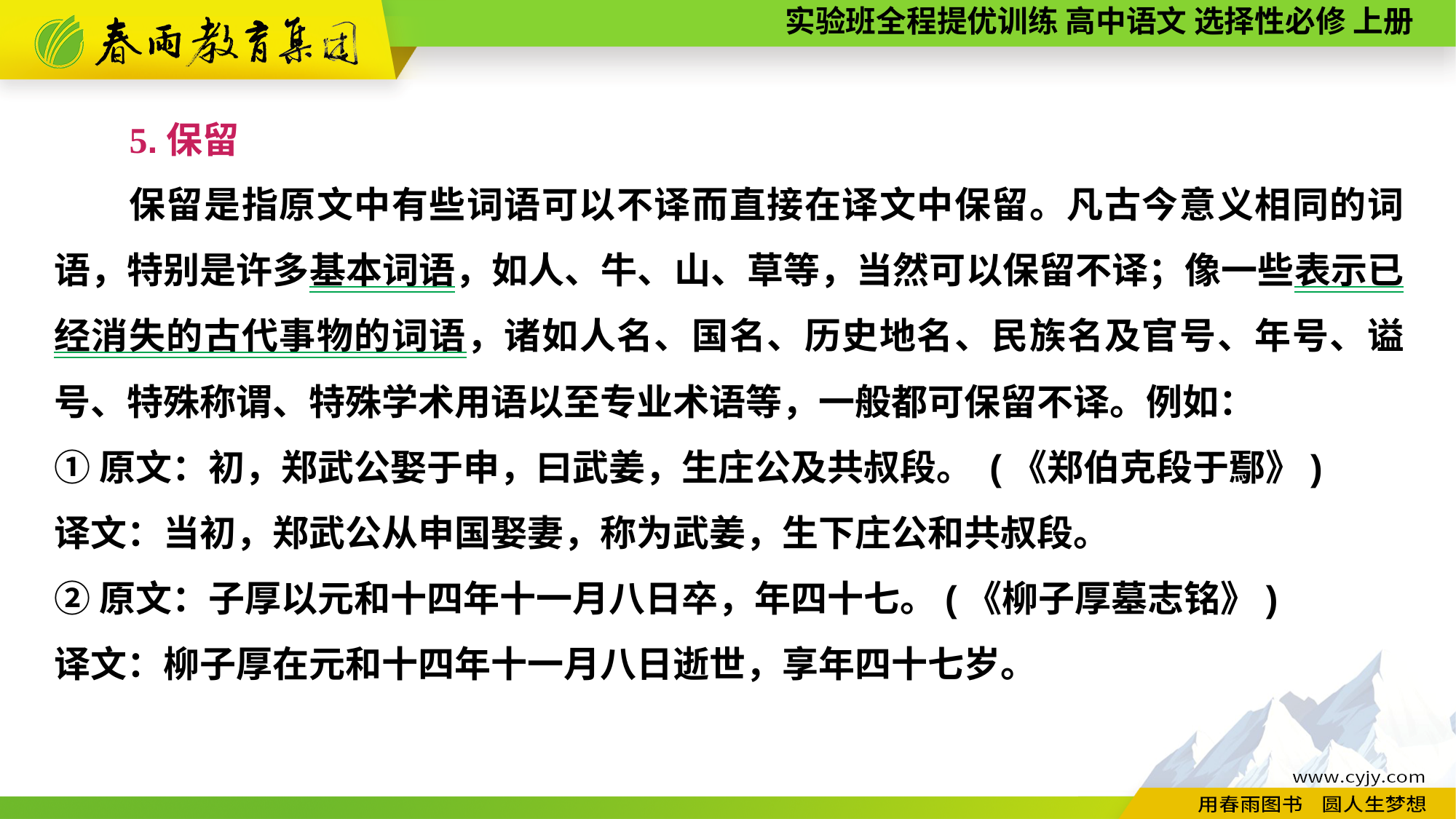

5.保留
保留是指原文中有些词语可以不译而直接在译文中保留。凡古今意义相同的词语，特别是许多基本词语，如人、牛、山、草等，当然可以保留不译；像一些表示已经消失的古代事物的词语，诸如人名、国名、历史地名、民族名及官号、年号、谥号、特殊称谓、特殊学术用语以至专业术语等，一般都可保留不译。例如：
①原文：初，郑武公娶于申，曰武姜，生庄公及共叔段。 (《郑伯克段于鄢》)
译文：当初，郑武公从申国娶妻，称为武姜，生下庄公和共叔段。
②原文：子厚以元和十四年十一月八日卒，年四十七。(《柳子厚墓志铭》)
译文：柳子厚在元和十四年十一月八日逝世，享年四十七岁。